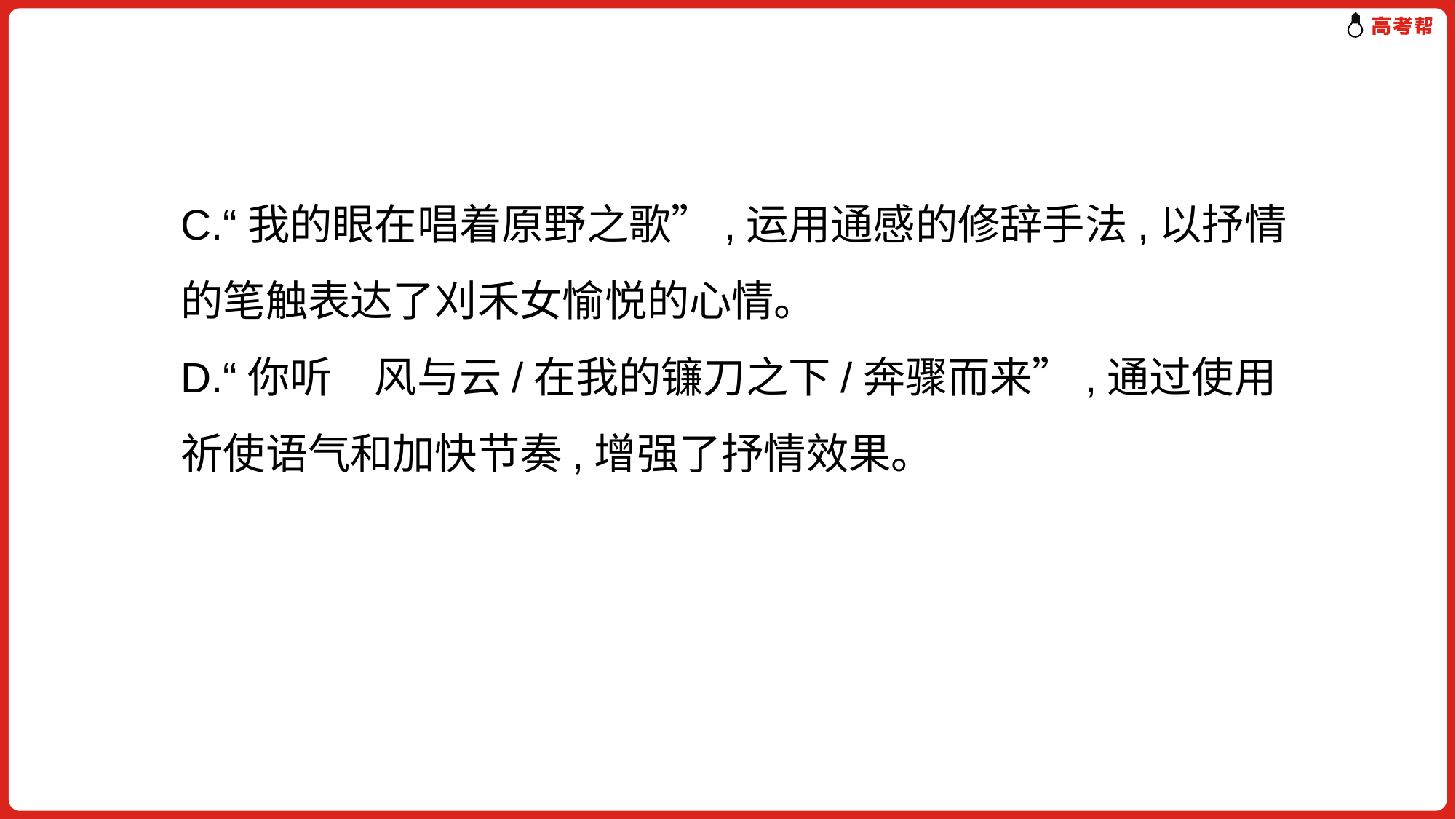

C.“我的眼在唱着原野之歌”,运用通感的修辞手法,以抒情的笔触表达了刈禾女愉悦的心情。
D.“你听　风与云/在我的镰刀之下/奔骤而来”,通过使用祈使语气和加快节奏,增强了抒情效果。